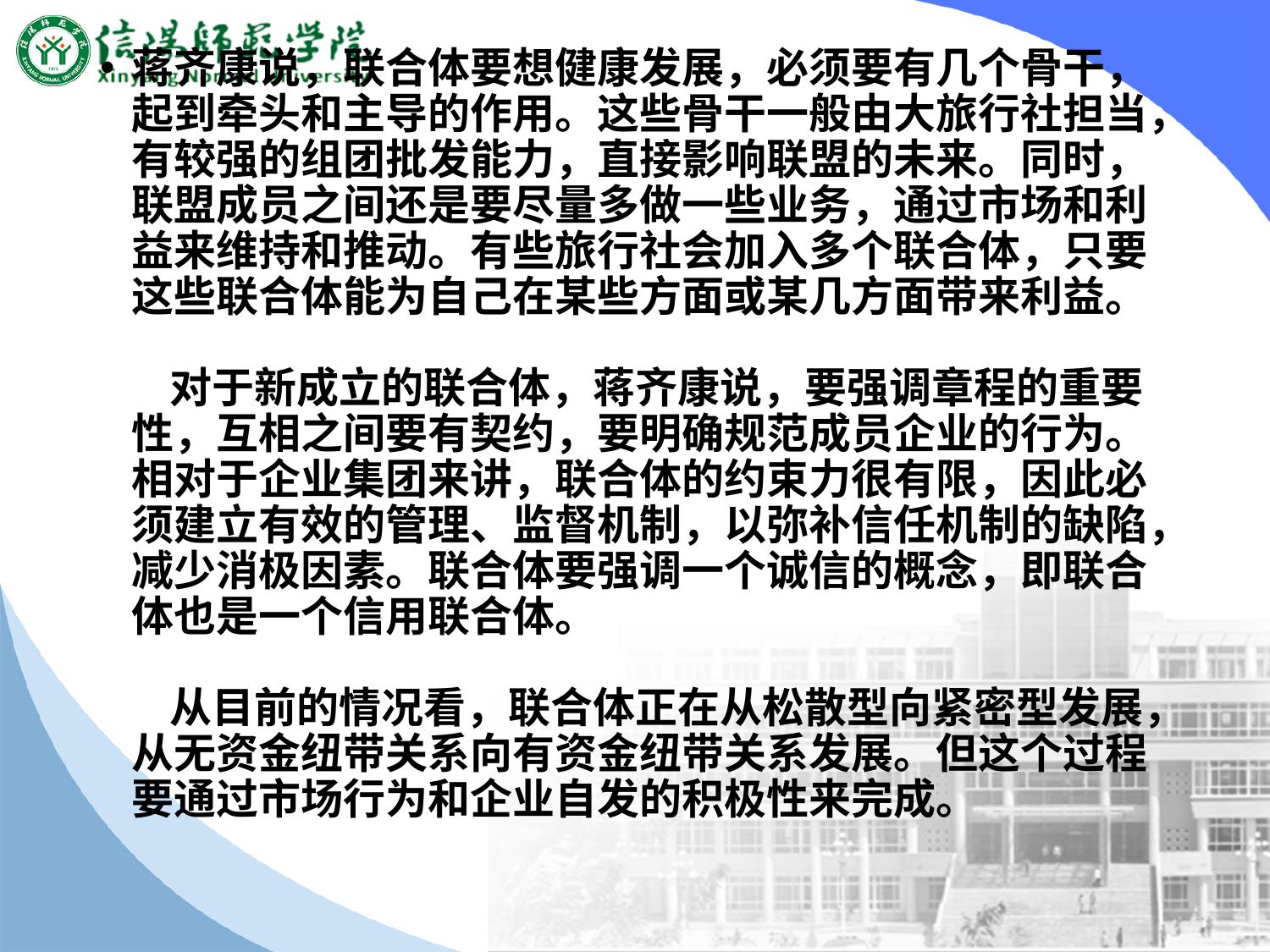

蒋齐康说，联合体要想健康发展，必须要有几个骨干，起到牵头和主导的作用。这些骨干一般由大旅行社担当，有较强的组团批发能力，直接影响联盟的未来。同时，联盟成员之间还是要尽量多做一些业务，通过市场和利益来维持和推动。有些旅行社会加入多个联合体，只要这些联合体能为自己在某些方面或某几方面带来利益。 
    对于新成立的联合体，蒋齐康说，要强调章程的重要性，互相之间要有契约，要明确规范成员企业的行为。相对于企业集团来讲，联合体的约束力很有限，因此必须建立有效的管理、监督机制，以弥补信任机制的缺陷，减少消极因素。联合体要强调一个诚信的概念，即联合体也是一个信用联合体。 
    从目前的情况看，联合体正在从松散型向紧密型发展，从无资金纽带关系向有资金纽带关系发展。但这个过程要通过市场行为和企业自发的积极性来完成。
#